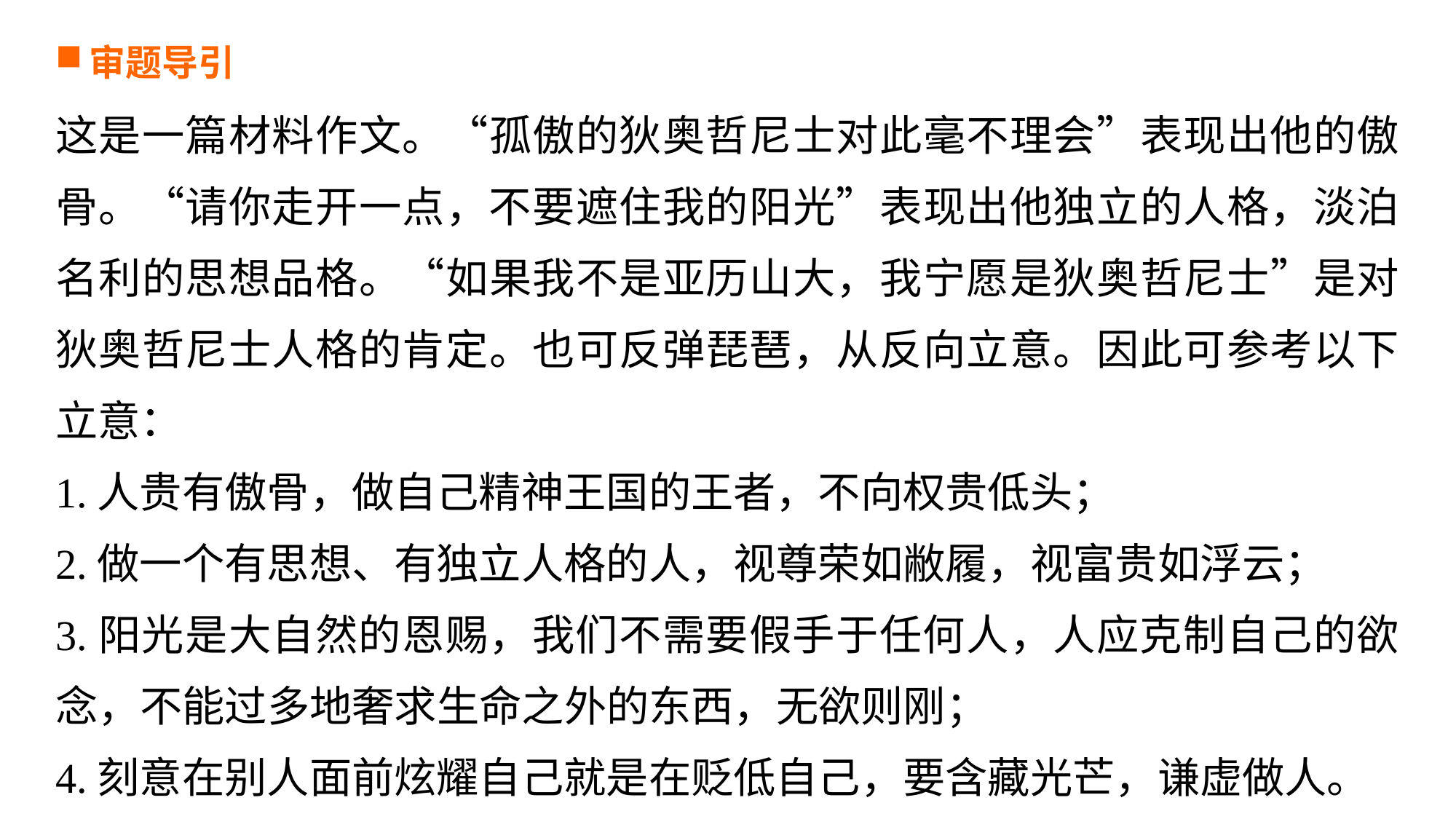

审题导引
这是一篇材料作文。“孤傲的狄奥哲尼士对此毫不理会”表现出他的傲骨。“请你走开一点，不要遮住我的阳光”表现出他独立的人格，淡泊名利的思想品格。“如果我不是亚历山大，我宁愿是狄奥哲尼士”是对狄奥哲尼士人格的肯定。也可反弹琵琶，从反向立意。因此可参考以下立意：
1.人贵有傲骨，做自己精神王国的王者，不向权贵低头；
2.做一个有思想、有独立人格的人，视尊荣如敝履，视富贵如浮云；
3.阳光是大自然的恩赐，我们不需要假手于任何人，人应克制自己的欲念，不能过多地奢求生命之外的东西，无欲则刚；
4.刻意在别人面前炫耀自己就是在贬低自己，要含藏光芒，谦虚做人。